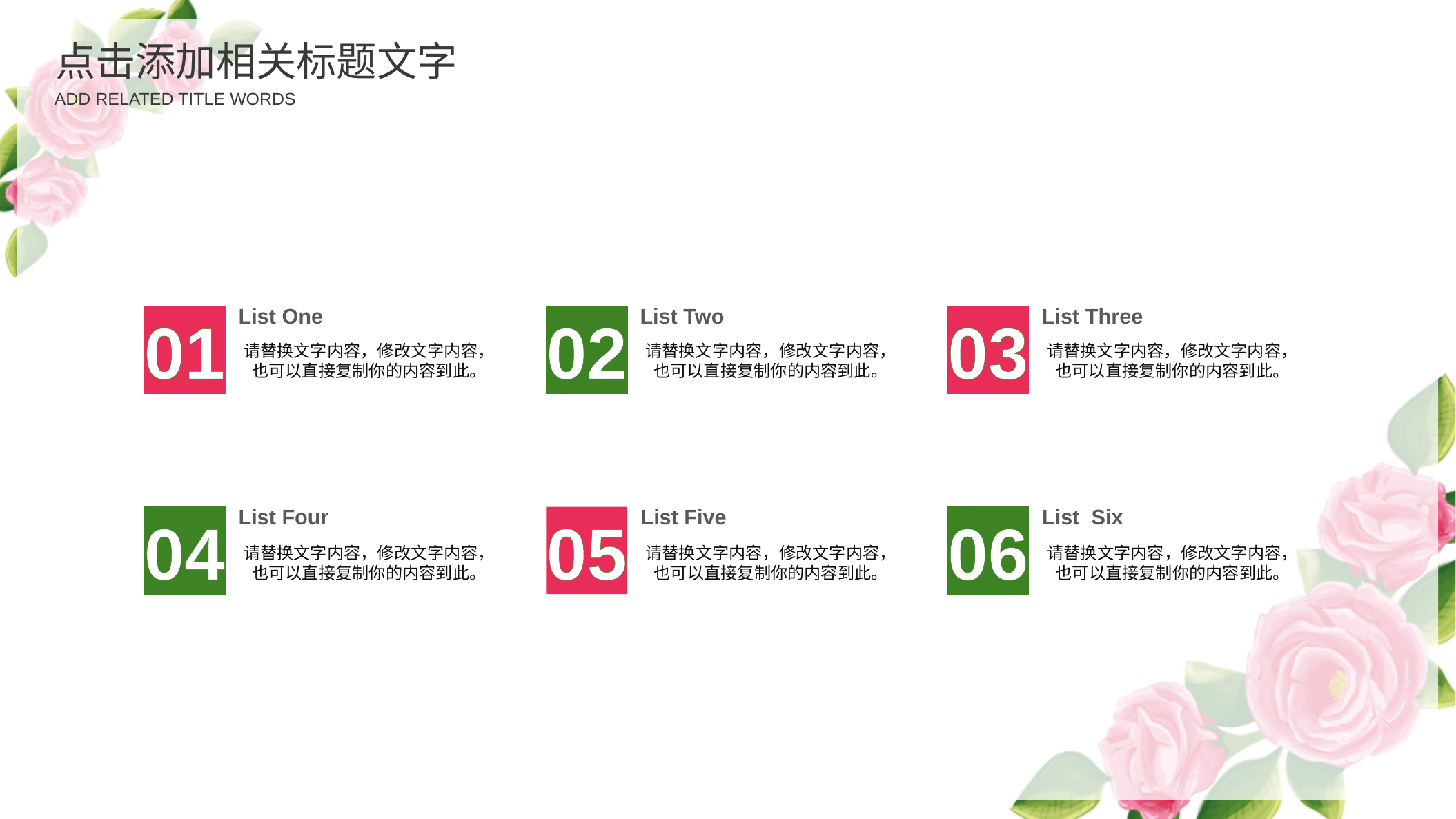

点击添加相关标题文字
ADD RELATED TITLE WORDS
List One
请替换文字内容，修改文字内容，也可以直接复制你的内容到此。
List Two
请替换文字内容，修改文字内容，也可以直接复制你的内容到此。
List Three
请替换文字内容，修改文字内容，也可以直接复制你的内容到此。
01
02
03
List Four
请替换文字内容，修改文字内容，也可以直接复制你的内容到此。
List Five
请替换文字内容，修改文字内容，也可以直接复制你的内容到此。
List  Six
请替换文字内容，修改文字内容，也可以直接复制你的内容到此。
04
05
06